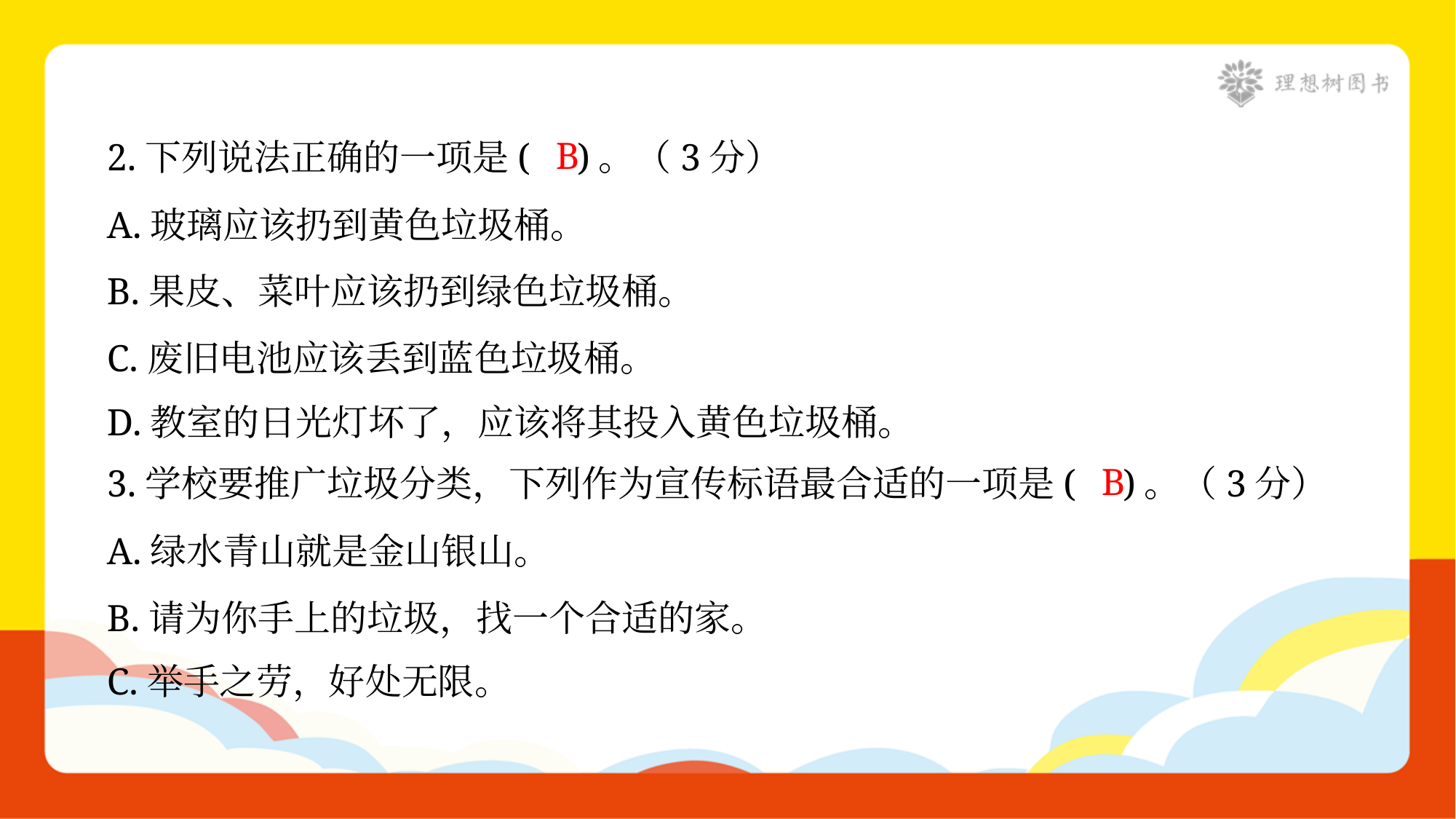

B
2.下列说法正确的一项是(     )。（3分）
A.玻璃应该扔到黄色垃圾桶。
B.果皮、菜叶应该扔到绿色垃圾桶。
C.废旧电池应该丢到蓝色垃圾桶。
D.教室的日光灯坏了，应该将其投入黄色垃圾桶。
B
3.学校要推广垃圾分类，下列作为宣传标语最合适的一项是(     )。（3分）
A.绿水青山就是金山银山。
B.请为你手上的垃圾，找一个合适的家。
C.举手之劳，好处无限。